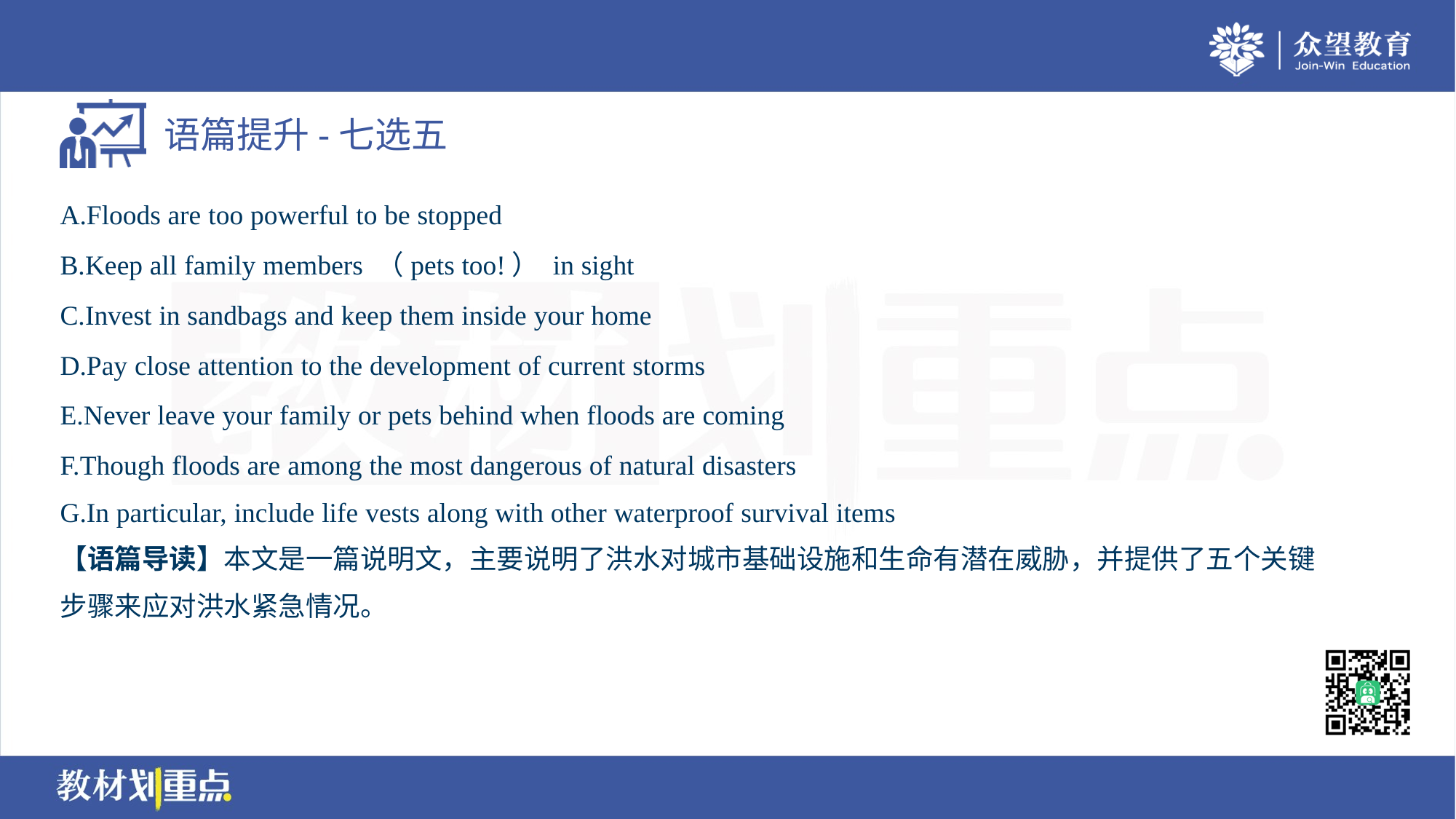

A.Floods are too powerful to be stopped
B.Keep all family members （pets too!） in sight
C.Invest in sandbags and keep them inside your home
D.Pay close attention to the development of current storms
E.Never leave your family or pets behind when floods are coming
F.Though floods are among the most dangerous of natural disasters
G.In particular, include life vests along with other waterproof survival items
【语篇导读】本文是一篇说明文，主要说明了洪水对城市基础设施和生命有潜在威胁，并提供了五个关键
步骤来应对洪水紧急情况。